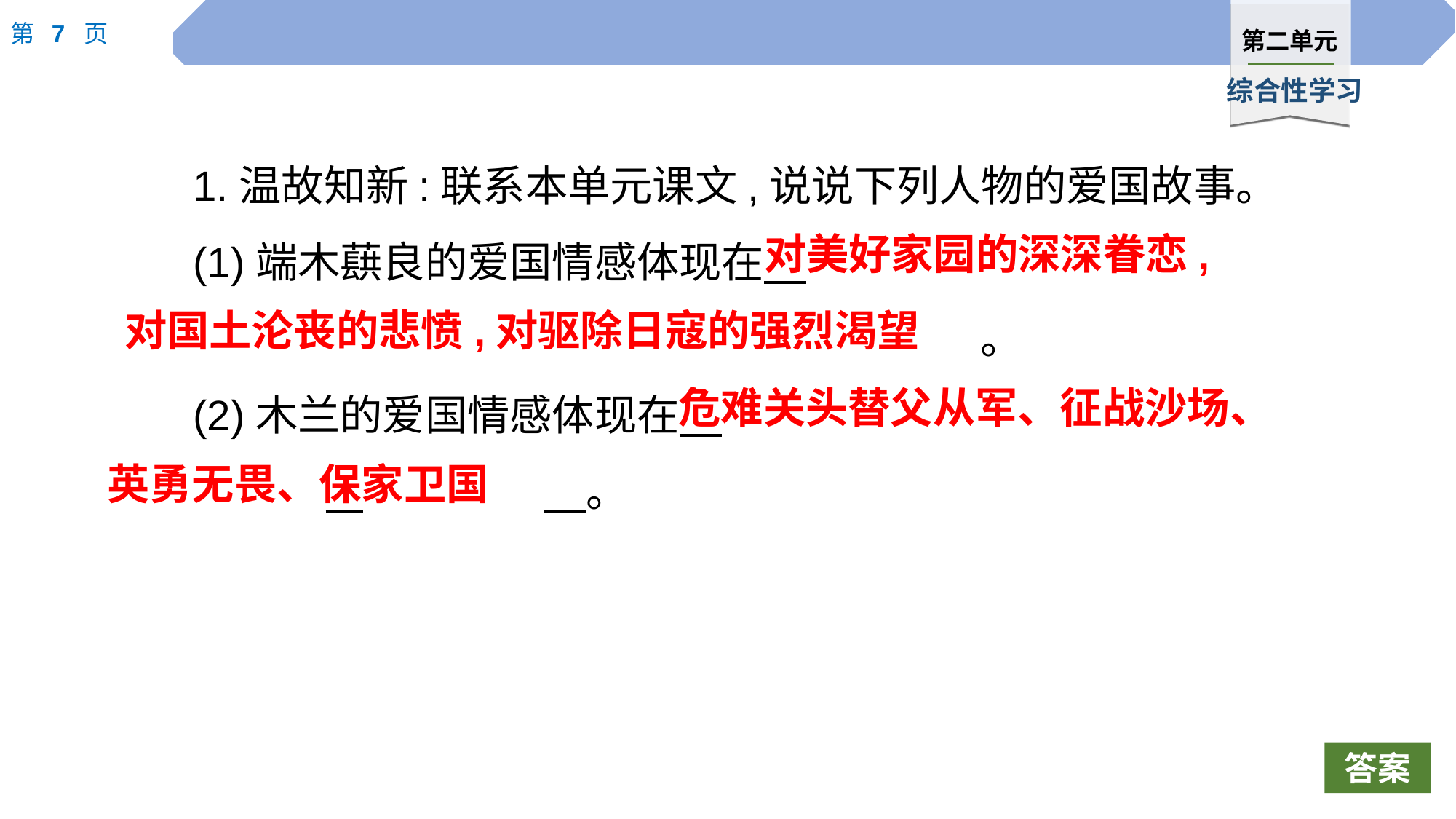

1.温故知新:联系本单元课文,说说下列人物的爱国故事。
(1)端木蕻良的爱国情感体现在　													。
(2)木兰的爱国情感体现在　								    		　。

对美好家园的深深眷恋,
对国土沦丧的悲愤,对驱除日寇的强烈渴望
危难关头替父从军、征战沙场、
英勇无畏、保家卫国
答案